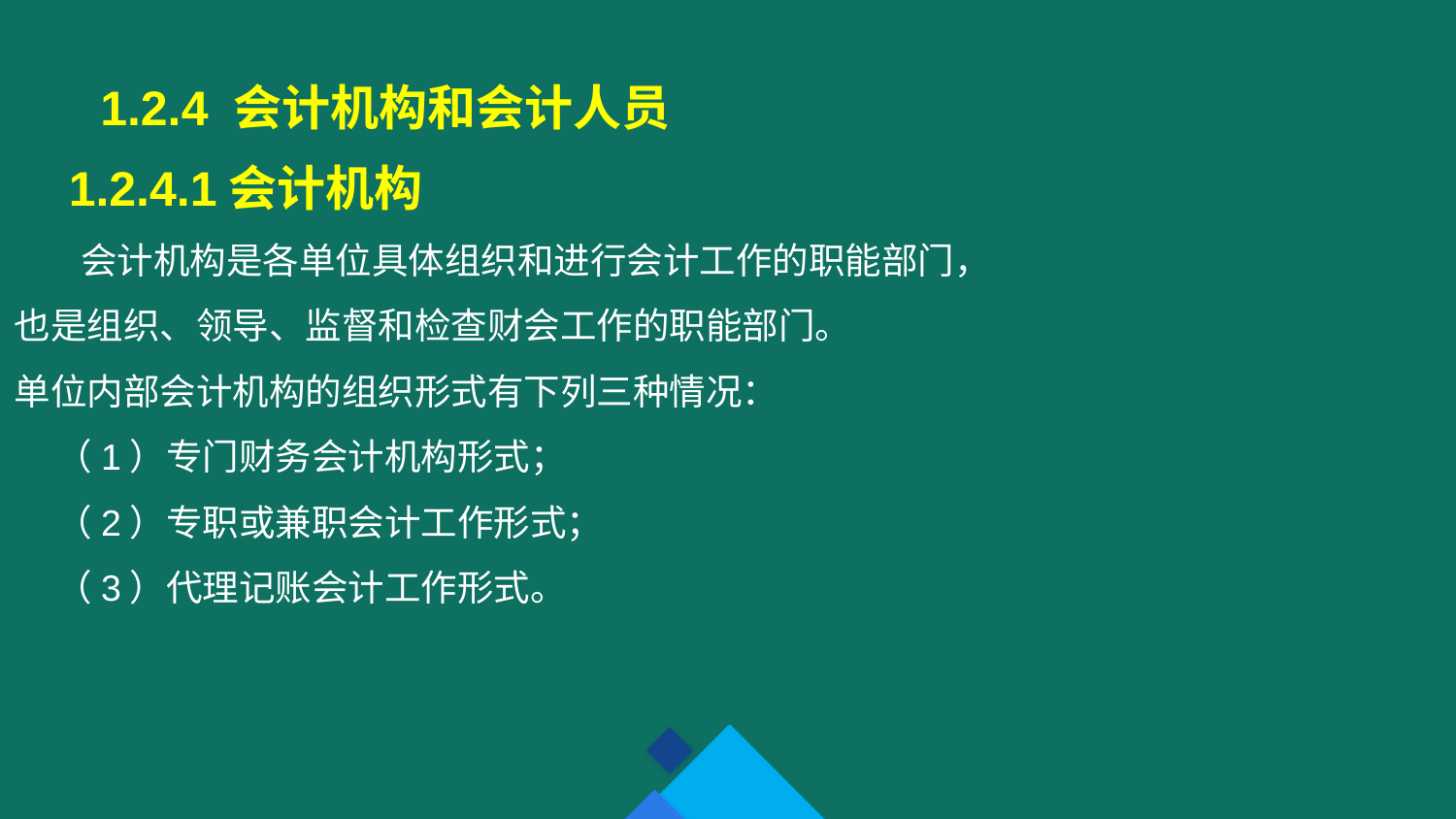

1.2.4 会计机构和会计人员
    1.2.4.1会计机构
       会计机构是各单位具体组织和进行会计工作的职能部门，也是组织、领导、监督和检查财会工作的职能部门。
单位内部会计机构的组织形式有下列三种情况：
    （1）专门财务会计机构形式；
    （2）专职或兼职会计工作形式；
    （3）代理记账会计工作形式。